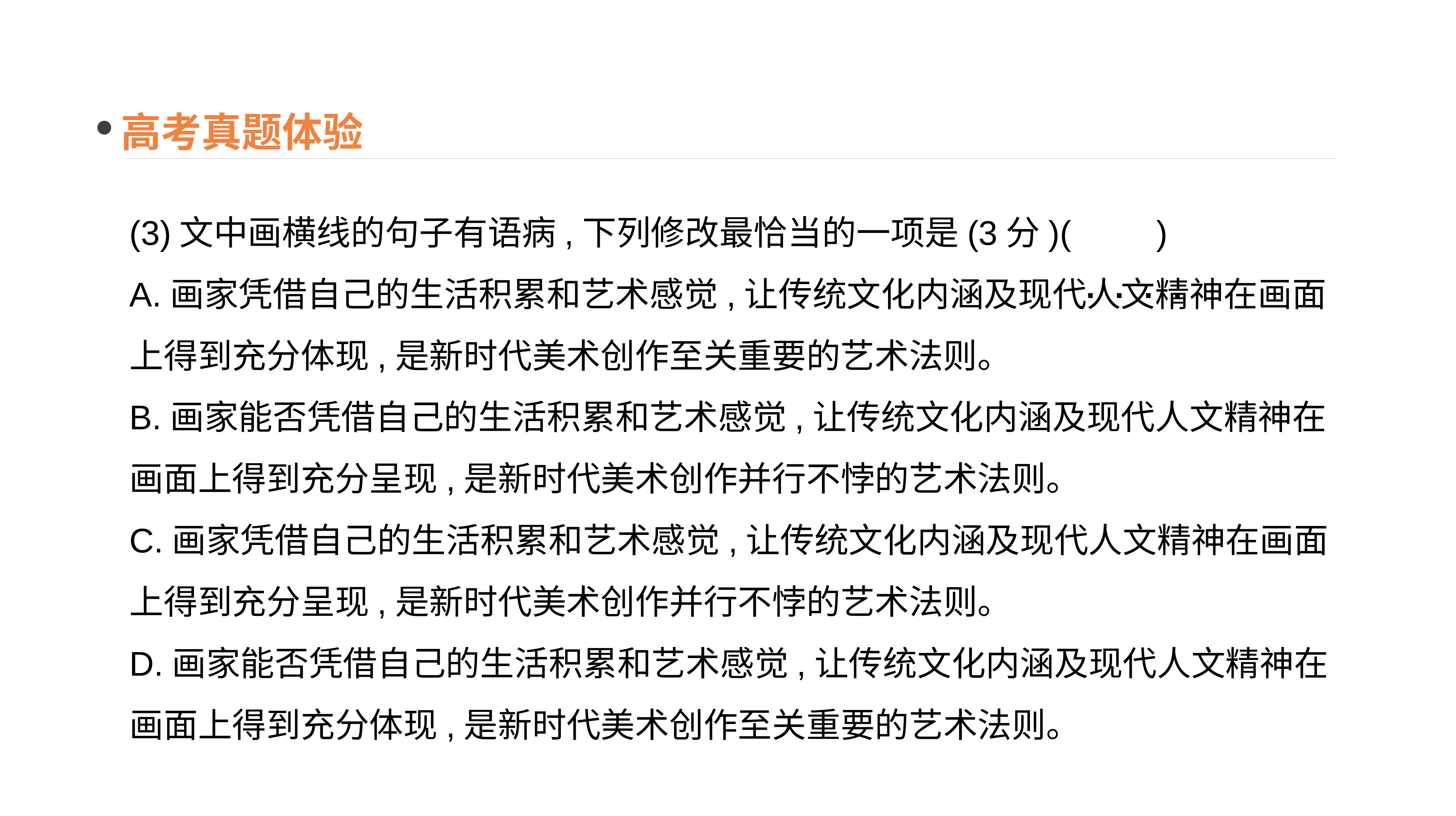

高考真题体验

(3)文中画横线的句子有语病,下列修改最恰当的一项是(3分)(　　)
A.画家凭借自己的生活积累和艺术感觉,让传统文化内涵及现代人文精神在画面上得到充分体现,是新时代美术创作至关重要的艺术法则。
B.画家能否凭借自己的生活积累和艺术感觉,让传统文化内涵及现代人文精神在画面上得到充分呈现,是新时代美术创作并行不悖的艺术法则。
C.画家凭借自己的生活积累和艺术感觉,让传统文化内涵及现代人文精神在画面上得到充分呈现,是新时代美术创作并行不悖的艺术法则。
D.画家能否凭借自己的生活积累和艺术感觉,让传统文化内涵及现代人文精神在画面上得到充分体现,是新时代美术创作至关重要的艺术法则。
·  ·  ·  ·